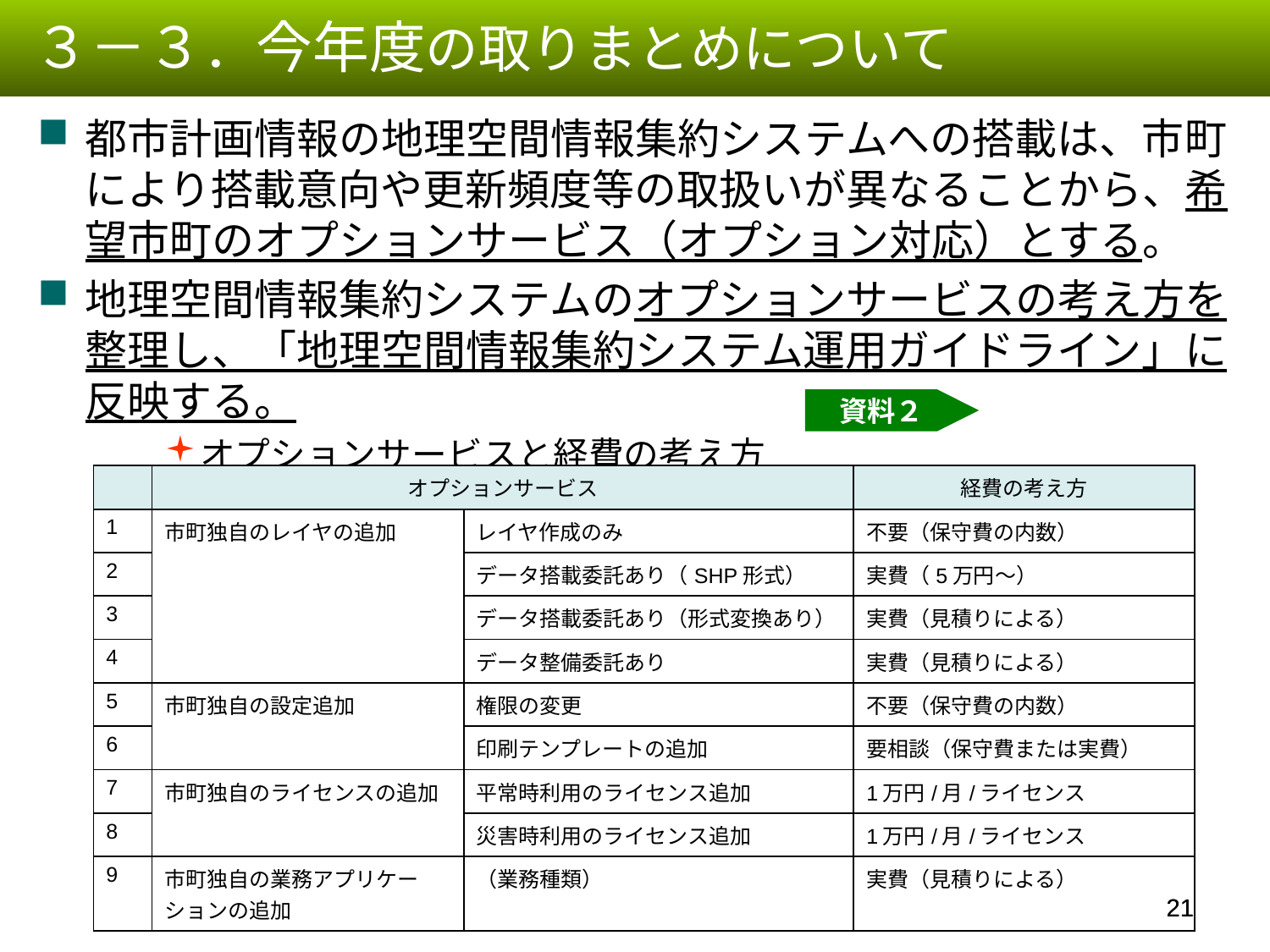

３－３．今年度の取りまとめについて
都市計画情報の地理空間情報集約システムへの搭載は、市町により搭載意向や更新頻度等の取扱いが異なることから、希望市町のオプションサービス（オプション対応）とする。
地理空間情報集約システムのオプションサービスの考え方を整理し、「地理空間情報集約システム運用ガイドライン」に反映する。
オプションサービスと経費の考え方

資料２
|  | オプションサービス |  | 経費の考え方 |
| --- | --- | --- | --- |
| 1 | 市町独自のレイヤの追加 | レイヤ作成のみ | 不要（保守費の内数） |
| 2 |  | データ搭載委託あり（SHP形式） | 実費（5万円～） |
| 3 |  | データ搭載委託あり（形式変換あり） | 実費（見積りによる） |
| 4 |  | データ整備委託あり | 実費（見積りによる） |
| 5 | 市町独自の設定追加 | 権限の変更 | 不要（保守費の内数） |
| 6 |  | 印刷テンプレートの追加 | 要相談（保守費または実費） |
| 7 | 市町独自のライセンスの追加 | 平常時利用のライセンス追加 | 1万円/月/ライセンス |
| 8 |  | 災害時利用のライセンス追加 | 1万円/月/ライセンス |
| 9 | 市町独自の業務アプリケーションの追加 | （業務種類） | 実費（見積りによる） |
21
21